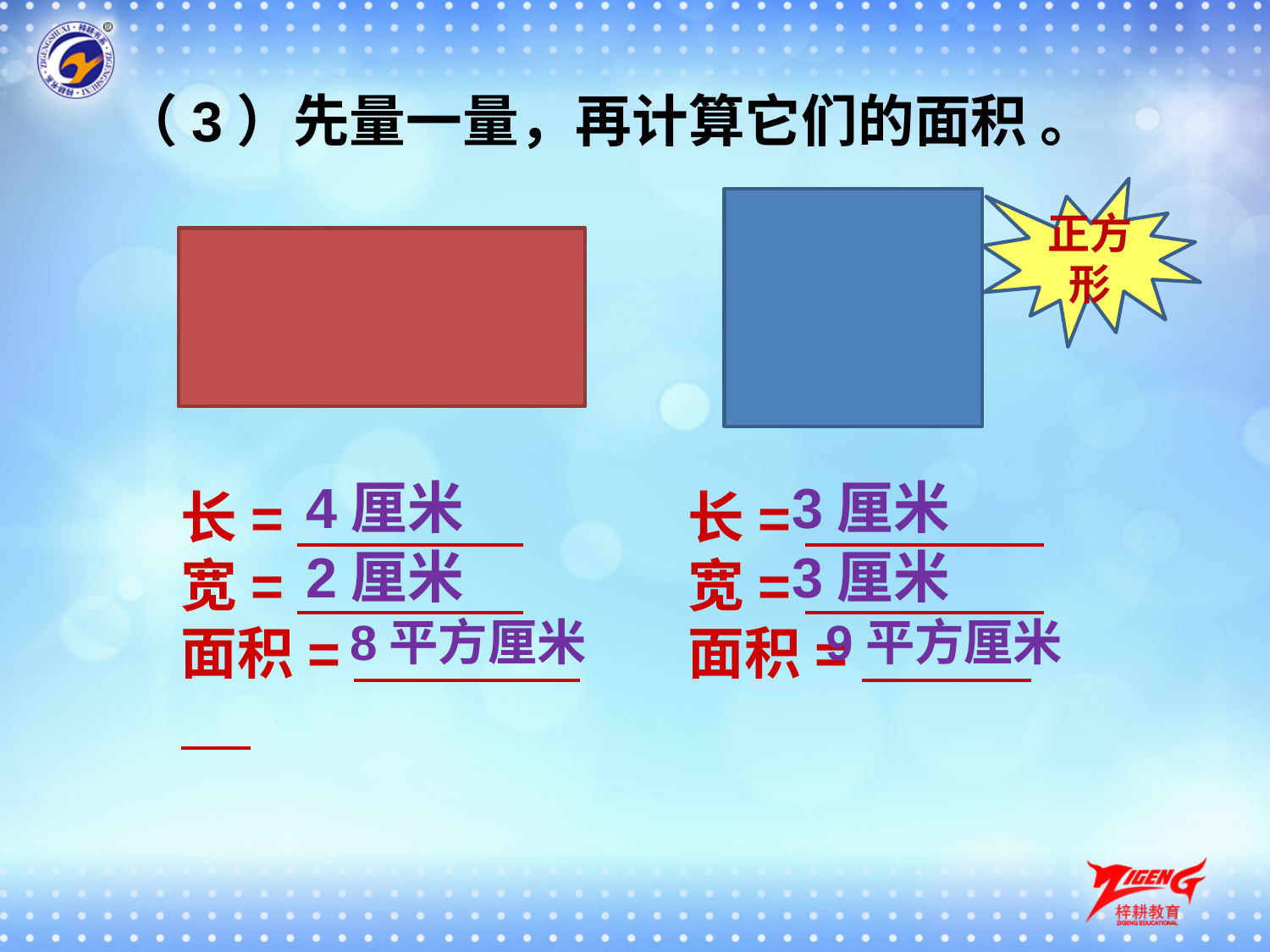

（3）先量一量，再计算它们的面积 。
正方形

 4厘米
 3厘米
长=　　　　　　    长=
宽=　　　　　　    宽=
面积=　　　　　    面积=
 2厘米
 3厘米
8平方厘米
9平方厘米